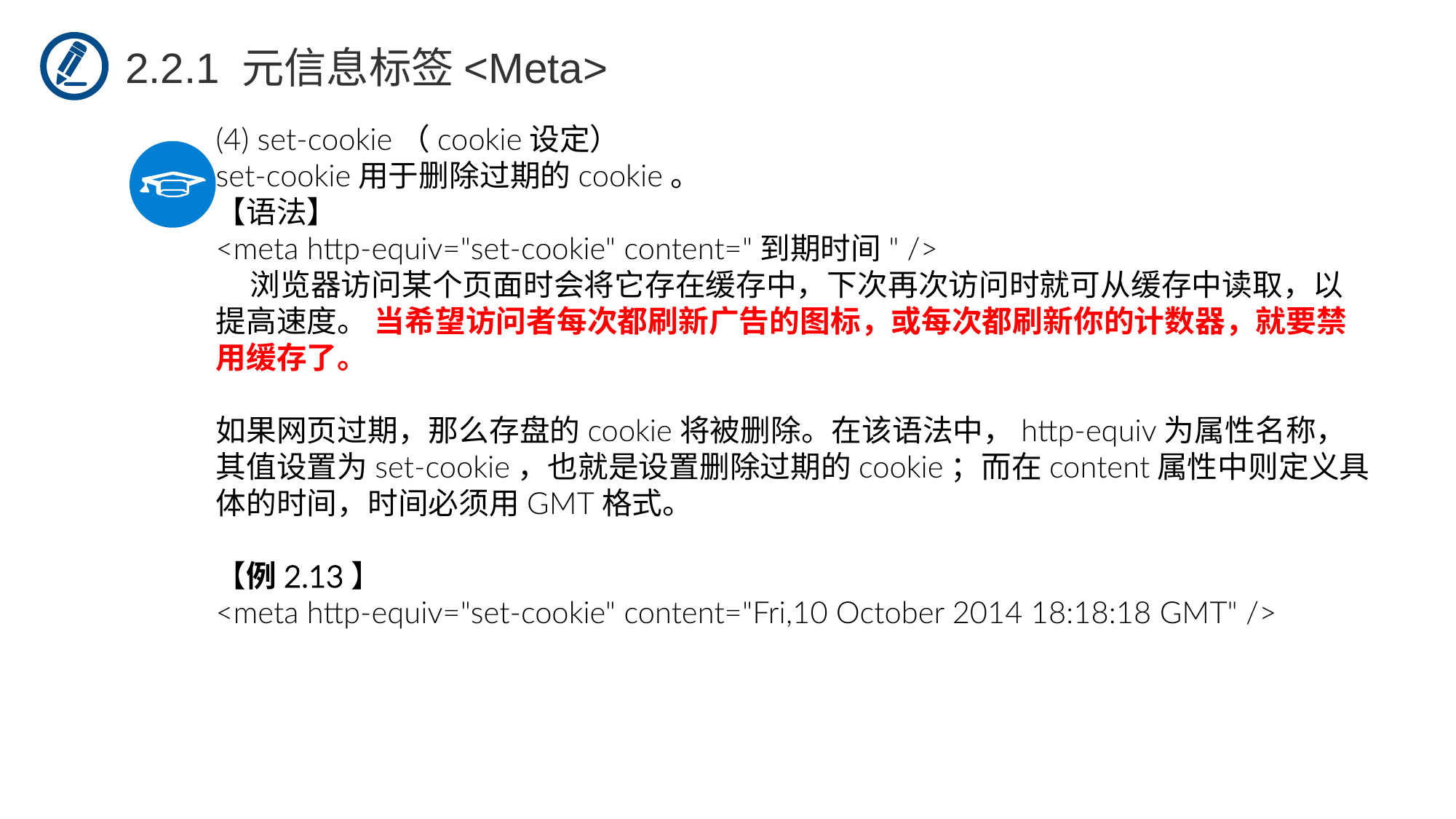

2.2.1 元信息标签<Meta>
(4) set-cookie（cookie设定）
set-cookie用于删除过期的cookie。
【语法】
<meta http-equiv="set-cookie" content="到期时间" />
    浏览器访问某个页面时会将它存在缓存中，下次再次访问时就可从缓存中读取，以提高速度。 当希望访问者每次都刷新广告的图标，或每次都刷新你的计数器，就要禁用缓存了。

如果网页过期，那么存盘的cookie将被删除。在该语法中，http-equiv为属性名称，其值设置为set-cookie，也就是设置删除过期的cookie；而在content属性中则定义具体的时间，时间必须用GMT格式。

【例2.13】
<meta http-equiv="set-cookie" content="Fri,10 October 2014 18:18:18 GMT" />